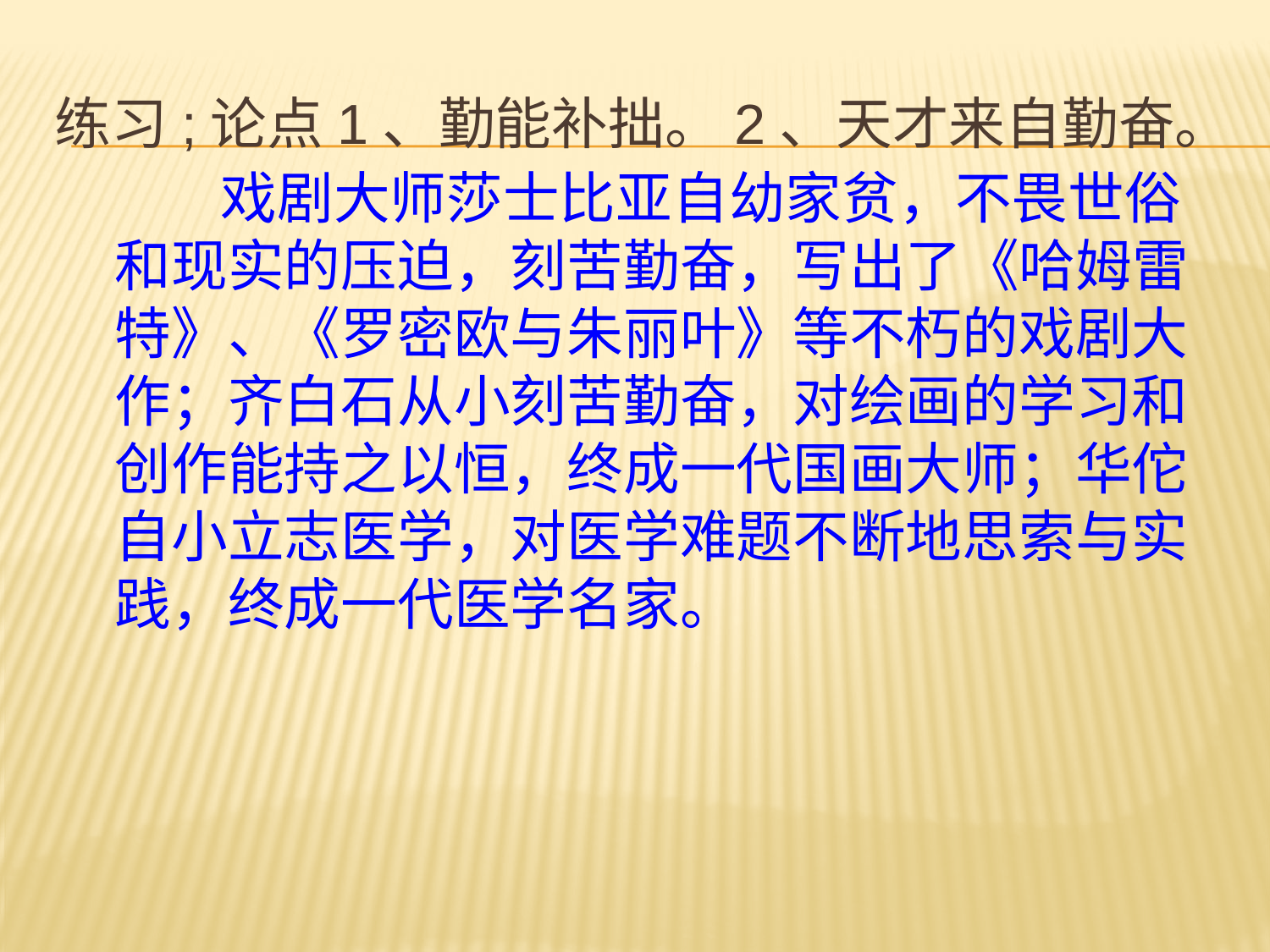

# 练习;论点1、勤能补拙。2、天才来自勤奋。
           戏剧大师莎士比亚自幼家贫，不畏世俗和现实的压迫，刻苦勤奋，写出了《哈姆雷特》、《罗密欧与朱丽叶》等不朽的戏剧大作；齐白石从小刻苦勤奋，对绘画的学习和创作能持之以恒，终成一代国画大师；华佗自小立志医学，对医学难题不断地思索与实践，终成一代医学名家。